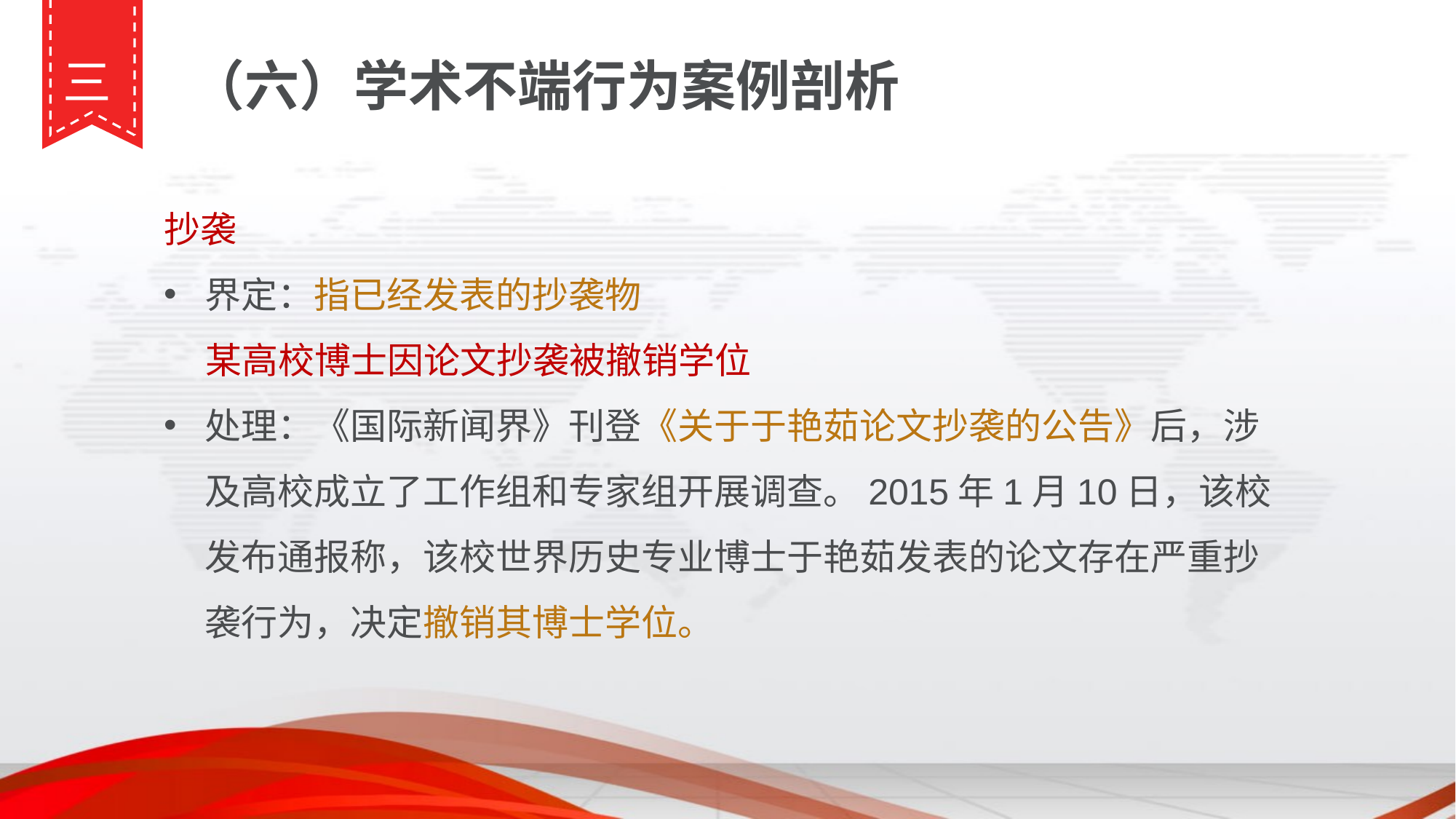

三
（六）学术不端行为案例剖析
抄袭
界定：指已经发表的抄袭物
    某高校博士因论文抄袭被撤销学位
处理：《国际新闻界》刊登《关于于艳茹论文抄袭的公告》后，涉及高校成立了工作组和专家组开展调查。2015年1月10日，该校发布通报称，该校世界历史专业博士于艳茹发表的论文存在严重抄袭行为，决定撤销其博士学位。